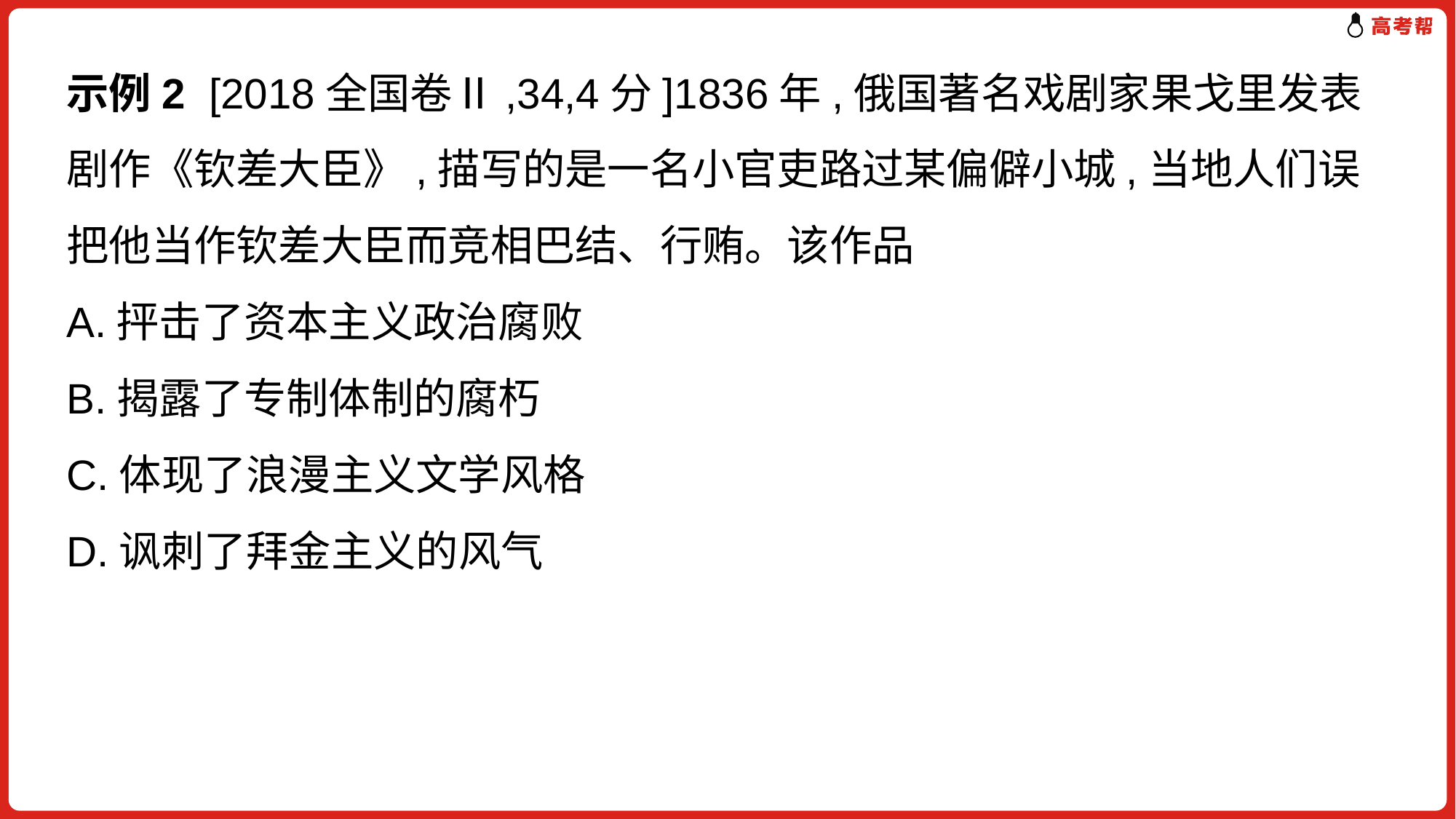

示例2  [2018全国卷Ⅱ,34,4分]1836年,俄国著名戏剧家果戈里发表剧作《钦差大臣》,描写的是一名小官吏路过某偏僻小城,当地人们误把他当作钦差大臣而竞相巴结、行贿。该作品
A.抨击了资本主义政治腐败
B.揭露了专制体制的腐朽
C.体现了浪漫主义文学风格
D.讽刺了拜金主义的风气